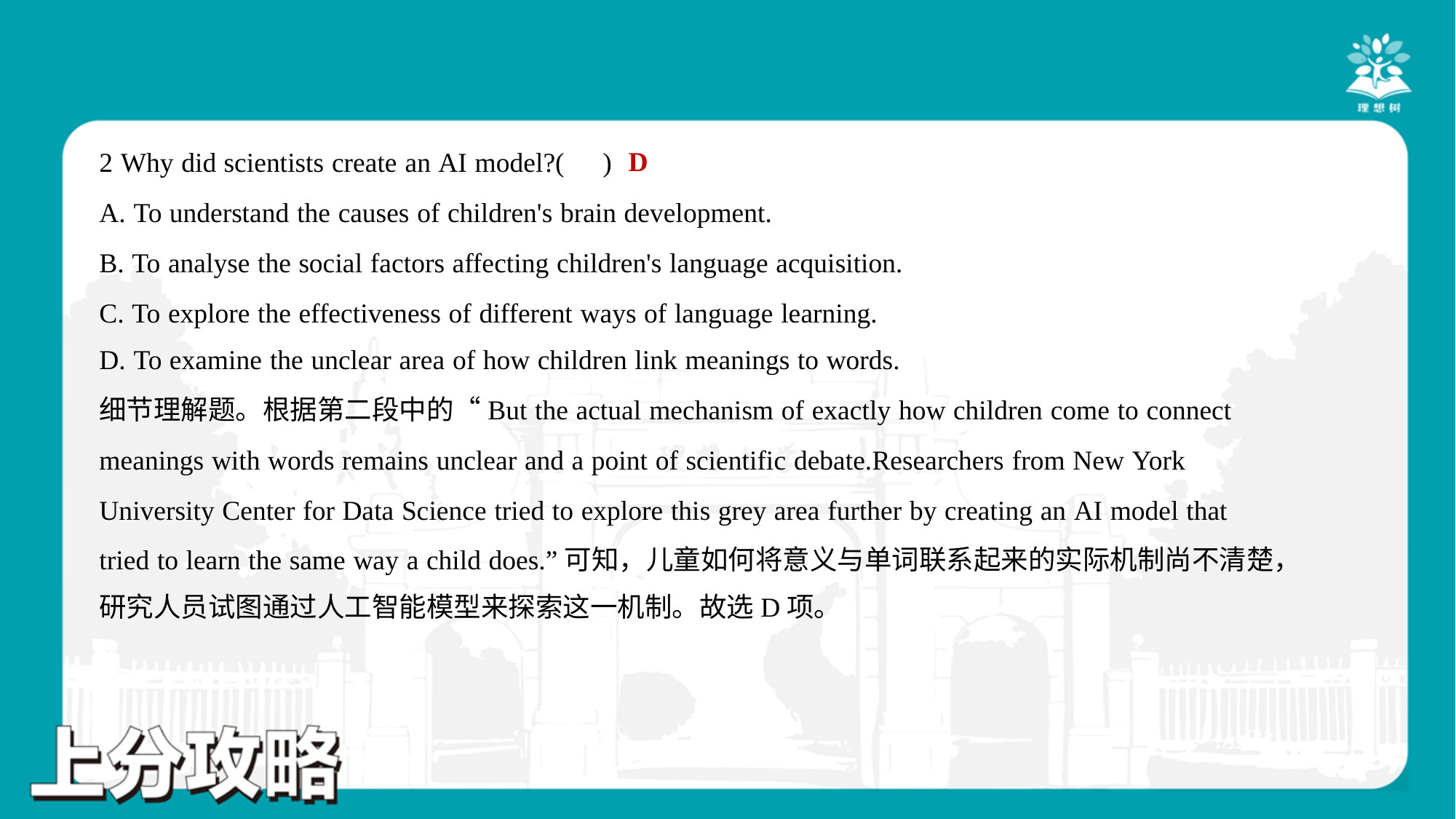

D
2 Why did scientists create an AI model?(     )
A. To understand the causes of children's brain development.
B. To analyse the social factors affecting children's language acquisition.
C. To explore the effectiveness of different ways of language learning.
D. To examine the unclear area of how children link meanings to words.
细节理解题。根据第二段中的“But the actual mechanism of exactly how children come to connect
meanings with words remains unclear and a point of scientific debate.Researchers from New York
University Center for Data Science tried to explore this grey area further by creating an AI model that
tried to learn the same way a child does.”可知，儿童如何将意义与单词联系起来的实际机制尚不清楚，
研究人员试图通过人工智能模型来探索这一机制。故选D项。